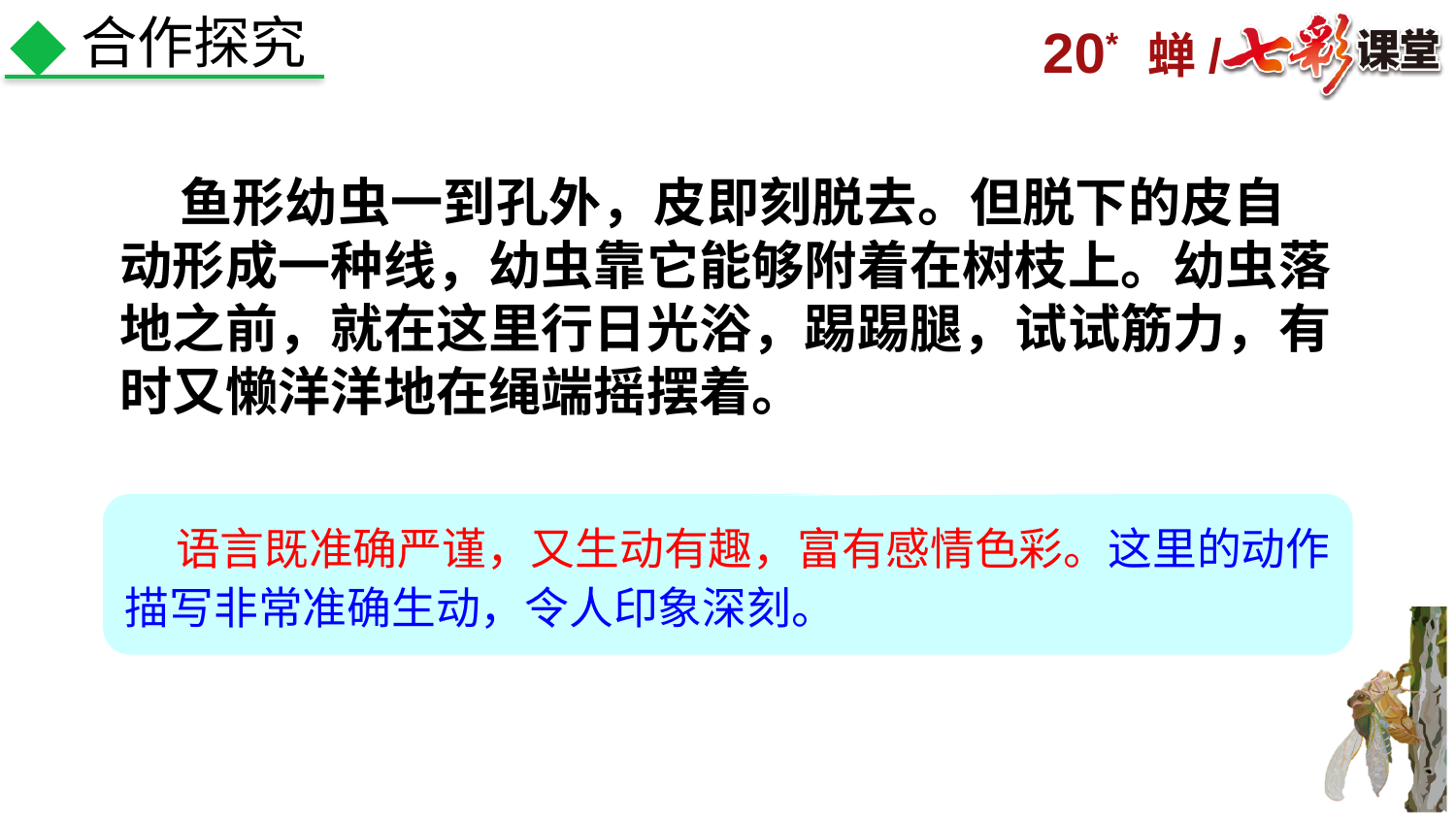

合作探究

    鱼形幼虫一到孔外，皮即刻脱去。但脱下的皮自动形成一种线，幼虫靠它能够附着在树枝上。幼虫落地之前，就在这里行日光浴，踢踢腿，试试筋力，有时又懒洋洋地在绳端摇摆着。
    语言既准确严谨，又生动有趣，富有感情色彩。这里的动作描写非常准确生动，令人印象深刻。